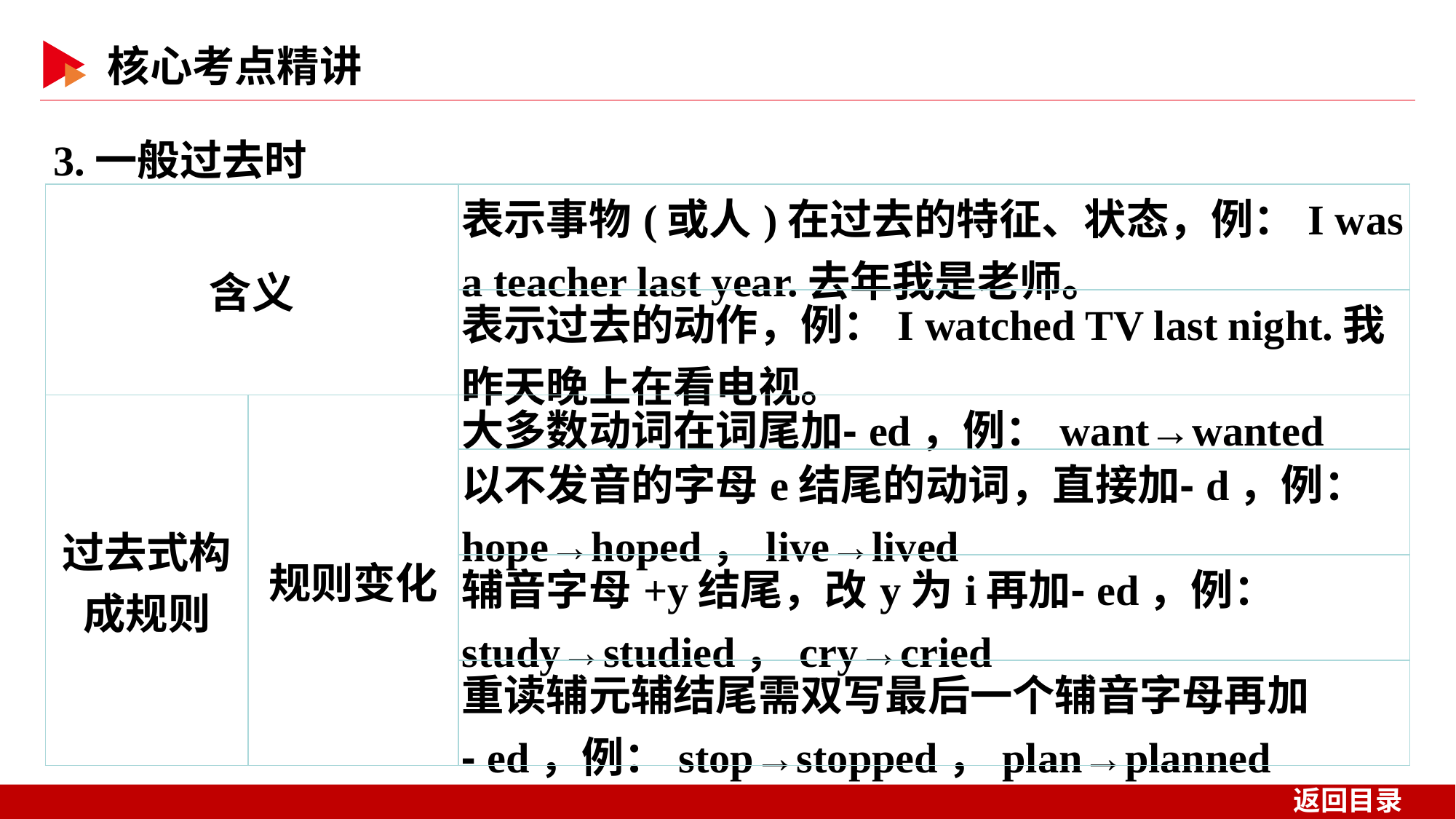

3.一般过去时
| 含义 |  | 表示事物(或人)在过去的特征、状态，例：I was a teacher last year.去年我是老师。 |
| --- | --- | --- |
|  |  | 表示过去的动作，例：I watched TV last night.我昨天晚上在看电视。 |
| 过去式构成规则 | 规则变化 | 大多数动词在词尾加⁃ed，例：want→wanted |
|  |  | 以不发音的字母e结尾的动词，直接加⁃d，例：hope→hoped，live→lived |
|  |  | 辅音字母+y结尾，改y为i再加⁃ed，例：study→studied，cry→cried |
|  |  | 重读辅元辅结尾需双写最后一个辅音字母再加⁃ed，例：stop→stopped，plan→planned |